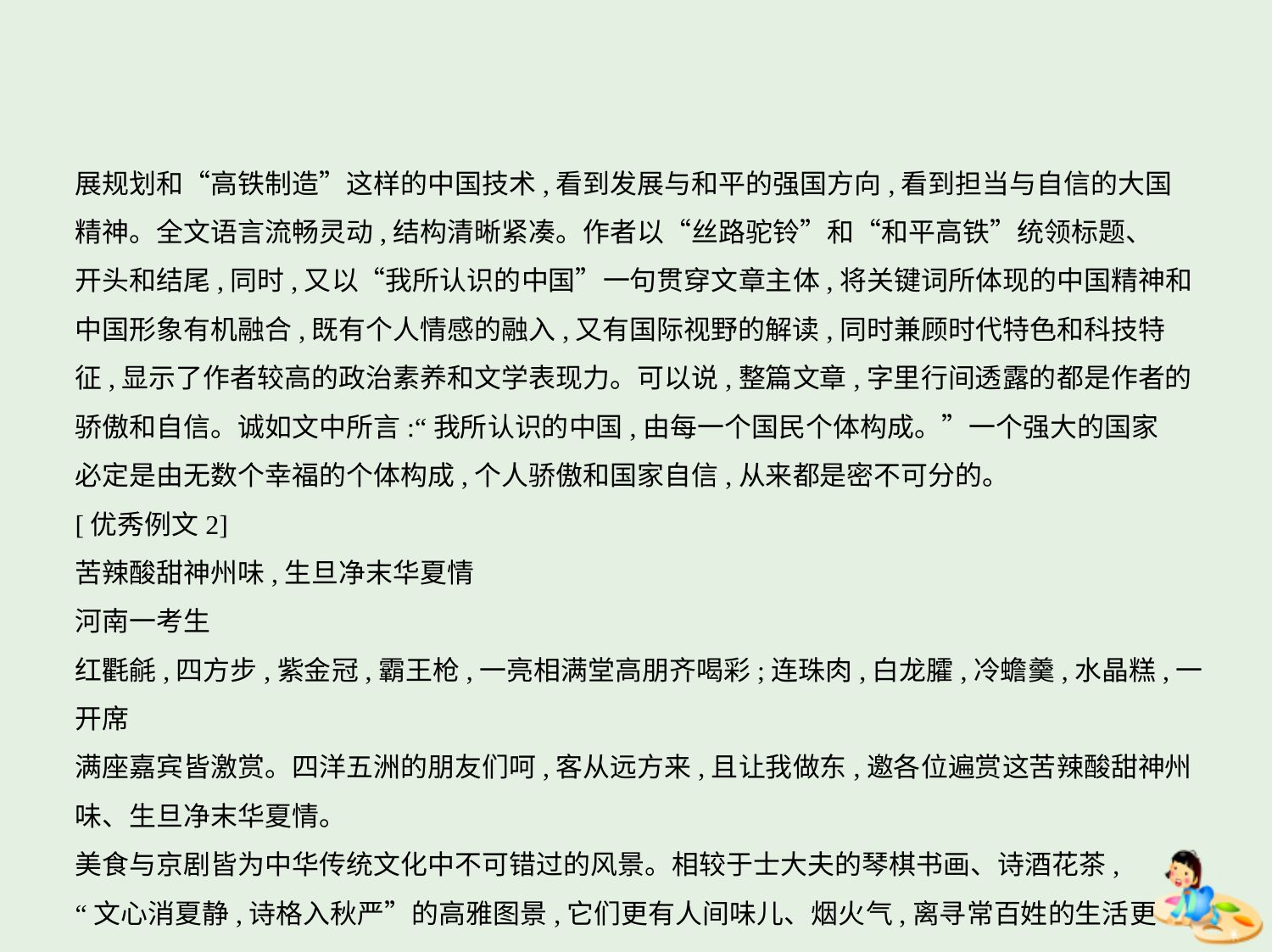

展规划和“高铁制造”这样的中国技术,看到发展与和平的强国方向,看到担当与自信的大国
精神。全文语言流畅灵动,结构清晰紧凑。作者以“丝路驼铃”和“和平高铁”统领标题、
开头和结尾,同时,又以“我所认识的中国”一句贯穿文章主体,将关键词所体现的中国精神和
中国形象有机融合,既有个人情感的融入,又有国际视野的解读,同时兼顾时代特色和科技特
征,显示了作者较高的政治素养和文学表现力。可以说,整篇文章,字里行间透露的都是作者的
骄傲和自信。诚如文中所言:“我所认识的中国,由每一个国民个体构成。”一个强大的国家
必定是由无数个幸福的个体构成,个人骄傲和国家自信,从来都是密不可分的。
[优秀例文2]
苦辣酸甜神州味,生旦净末华夏情
河南一考生
红氍毹,四方步,紫金冠,霸王枪,一亮相满堂高朋齐喝彩;连珠肉,白龙臛,冷蟾羹,水晶糕,一开席
满座嘉宾皆激赏。四洋五洲的朋友们呵,客从远方来,且让我做东,邀各位遍赏这苦辣酸甜神州
味、生旦净末华夏情。
美食与京剧皆为中华传统文化中不可错过的风景。相较于士大夫的琴棋书画、诗酒花茶,
“文心消夏静,诗格入秋严”的高雅图景,它们更有人间味儿、烟火气,离寻常百姓的生活更